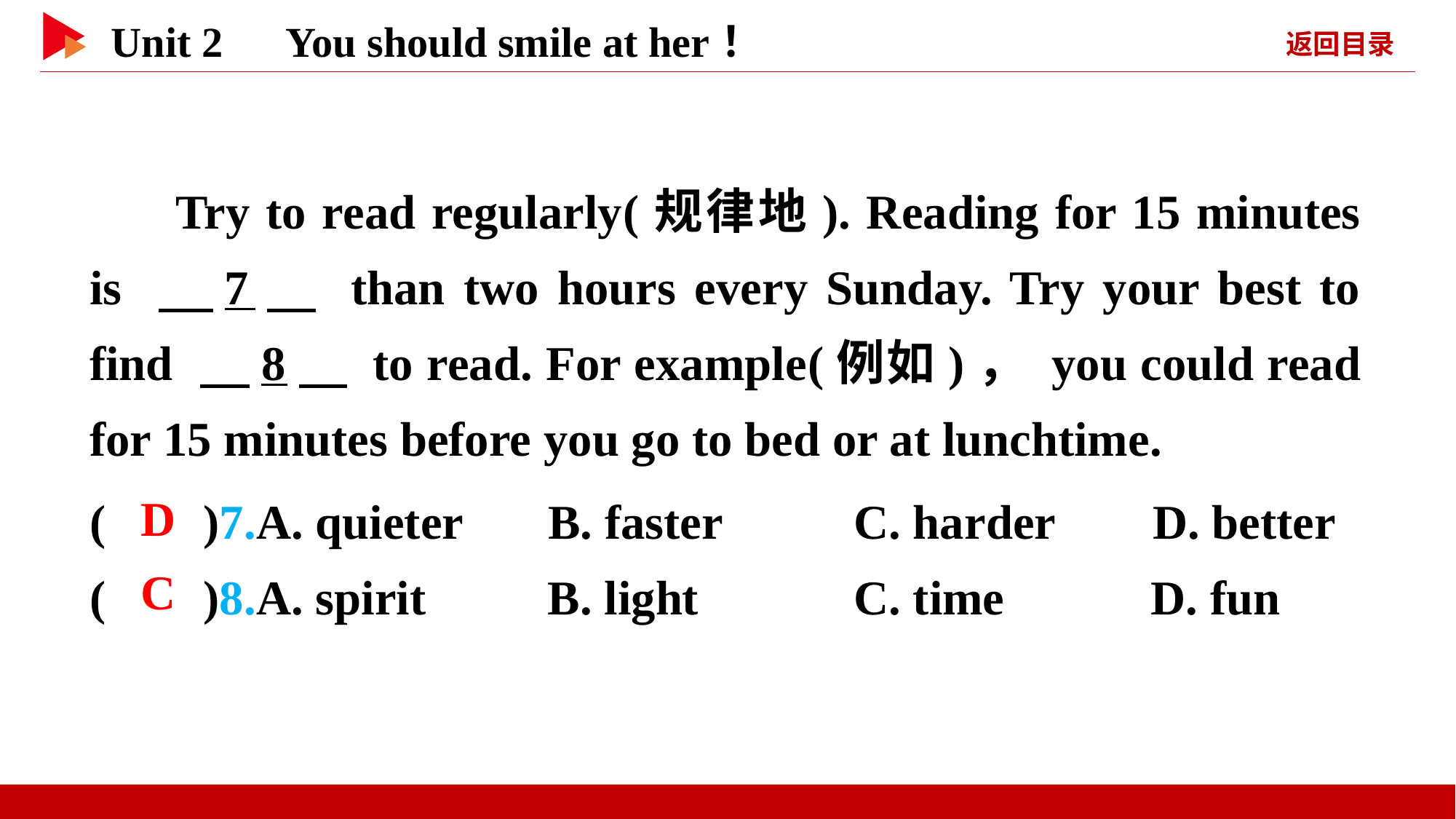

Try to read regularly(规律地). Reading for 15 minutes is 　7　 than two hours every Sunday. Try your best to find 　8　 to read. For example(例如)， you could read for 15 minutes before you go to bed or at lunchtime.
(        )7.A. quieter       B. faster		C. harder        D. better
(        )8.A. spirit          B. light		C. time            D. fun
   D
   C